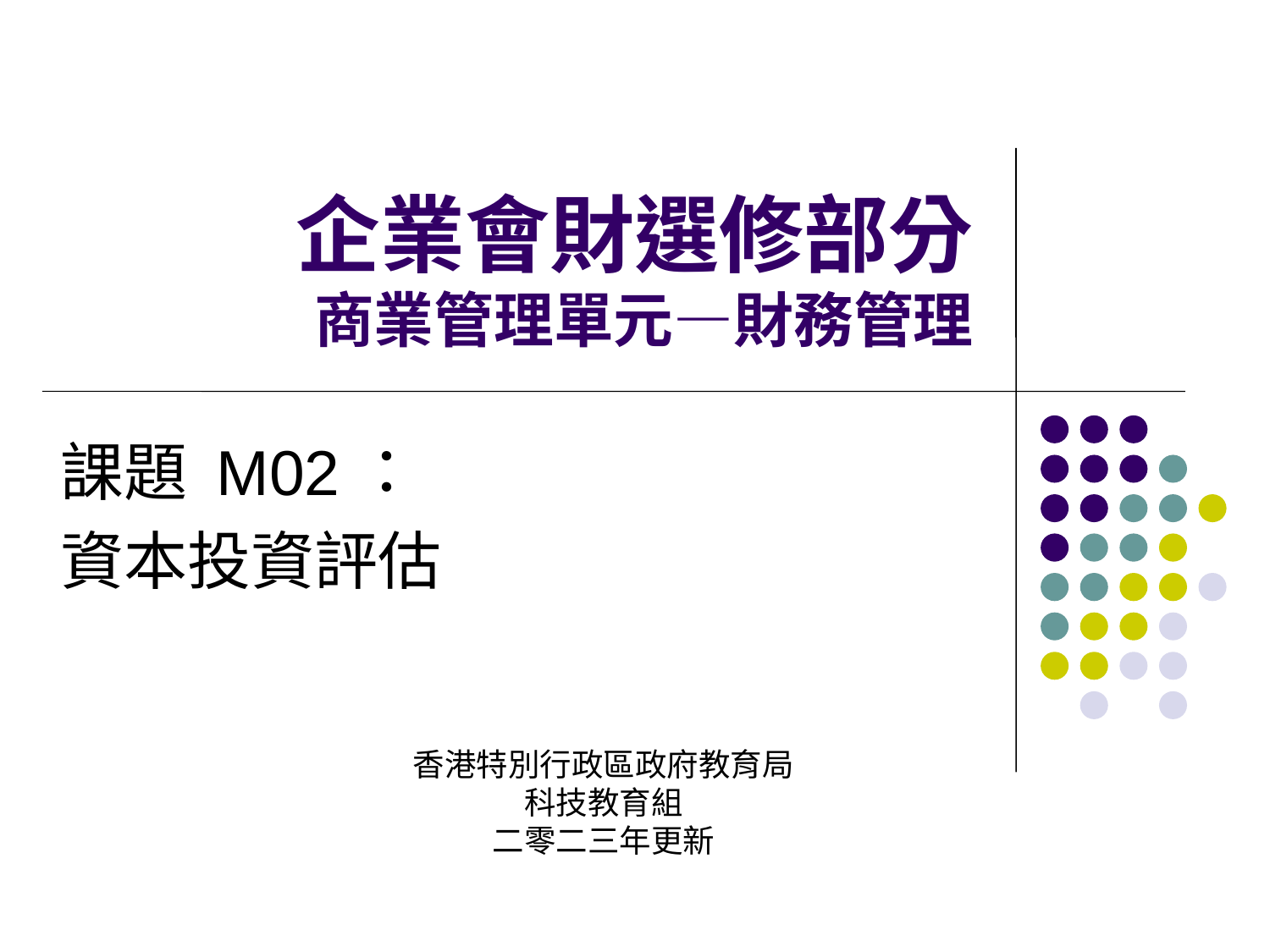

企業會財選修部分
商業管理單元—財務管理
課題 M02：
資本投資評估
香港特別行政區政府教育局
科技教育組
二零二三年更新